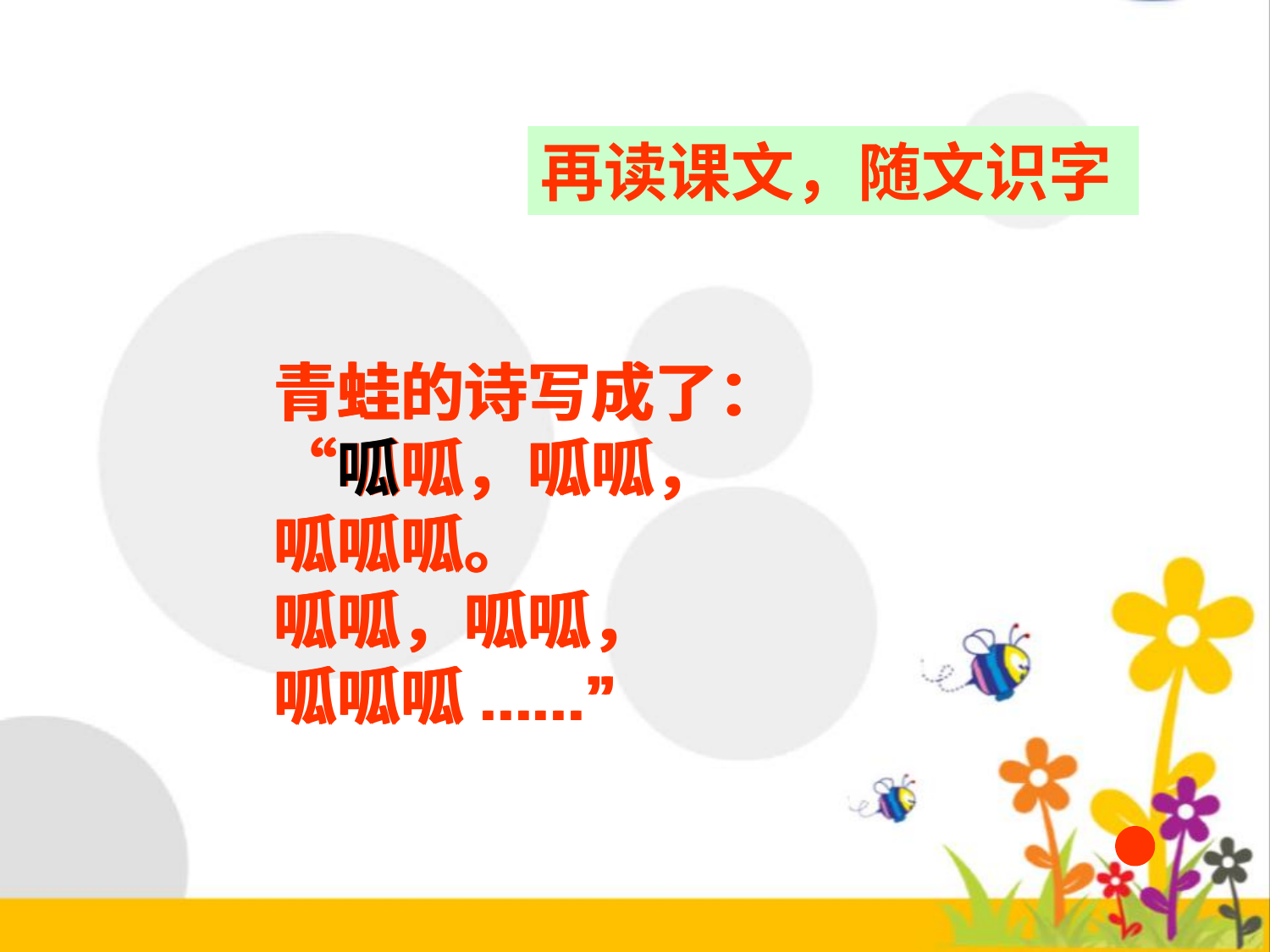

再读课文，随文识字
青蛙的诗写成了：
“呱呱，呱呱，
呱呱呱。
呱呱，呱呱，
呱呱呱......”
青蛙的诗写成了：
“呱呱，呱呱，
呱呱呱。
呱呱，呱呱，
呱呱呱......”